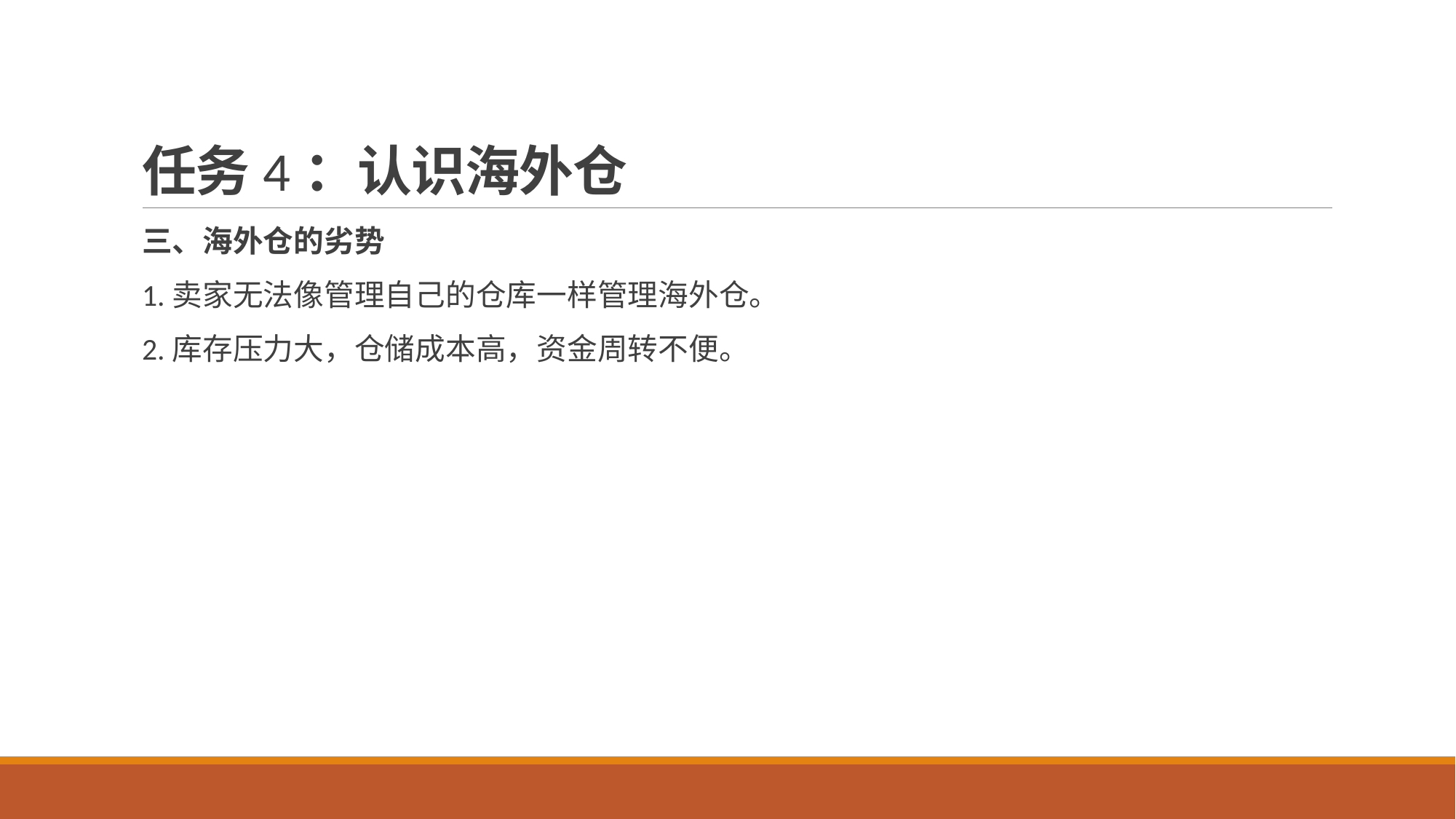

# 任务4：认识海外仓
三、海外仓的劣势
1.卖家无法像管理自己的仓库一样管理海外仓。
2.库存压力大，仓储成本高，资金周转不便。